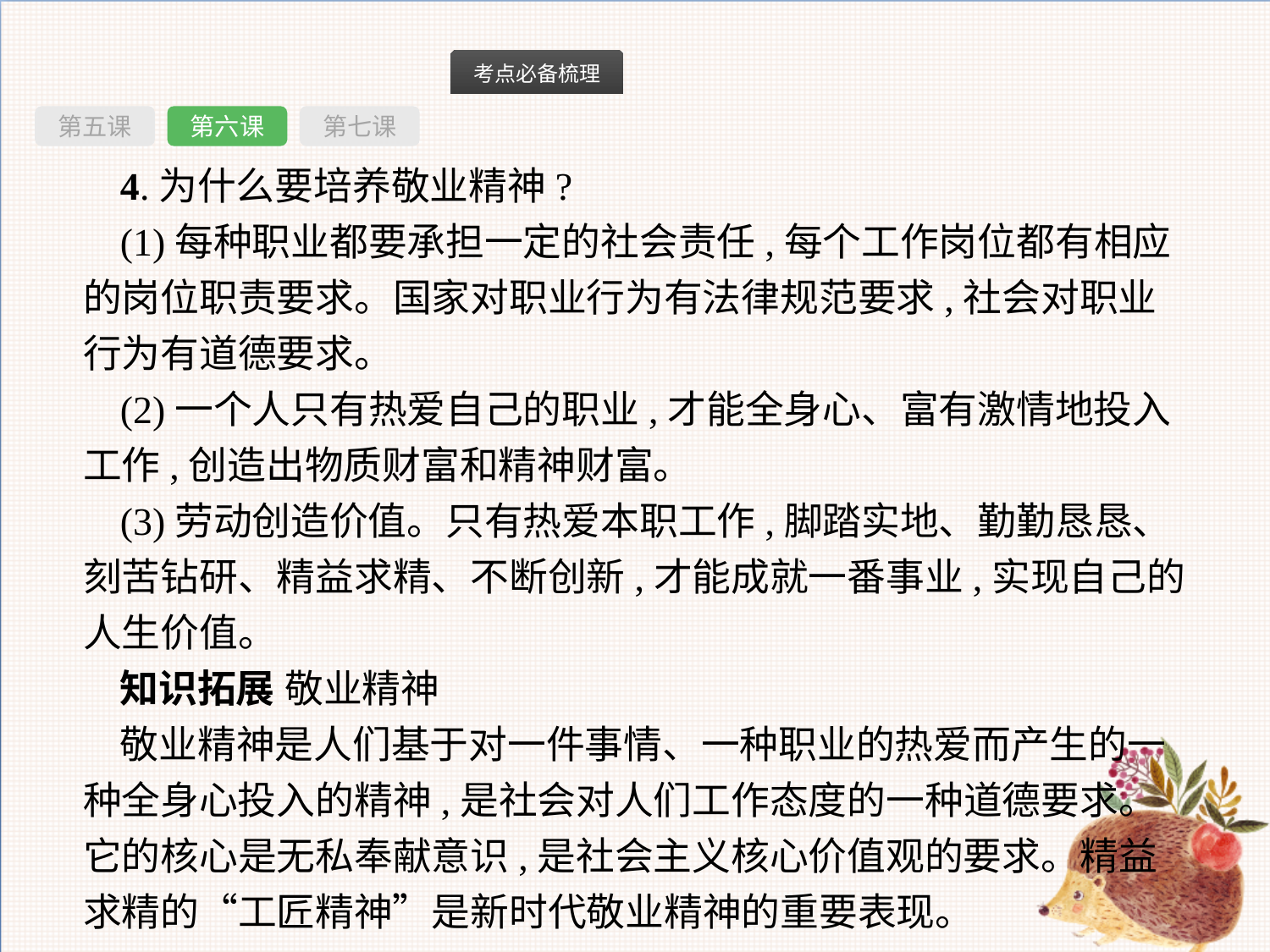

第五课
第六课
第七课
4.为什么要培养敬业精神?
(1)每种职业都要承担一定的社会责任,每个工作岗位都有相应的岗位职责要求。国家对职业行为有法律规范要求,社会对职业行为有道德要求。
(2)一个人只有热爱自己的职业,才能全身心、富有激情地投入工作,创造出物质财富和精神财富。
(3)劳动创造价值。只有热爱本职工作,脚踏实地、勤勤恳恳、刻苦钻研、精益求精、不断创新,才能成就一番事业,实现自己的人生价值。
知识拓展 敬业精神
敬业精神是人们基于对一件事情、一种职业的热爱而产生的一种全身心投入的精神,是社会对人们工作态度的一种道德要求。它的核心是无私奉献意识,是社会主义核心价值观的要求。精益求精的“工匠精神”是新时代敬业精神的重要表现。